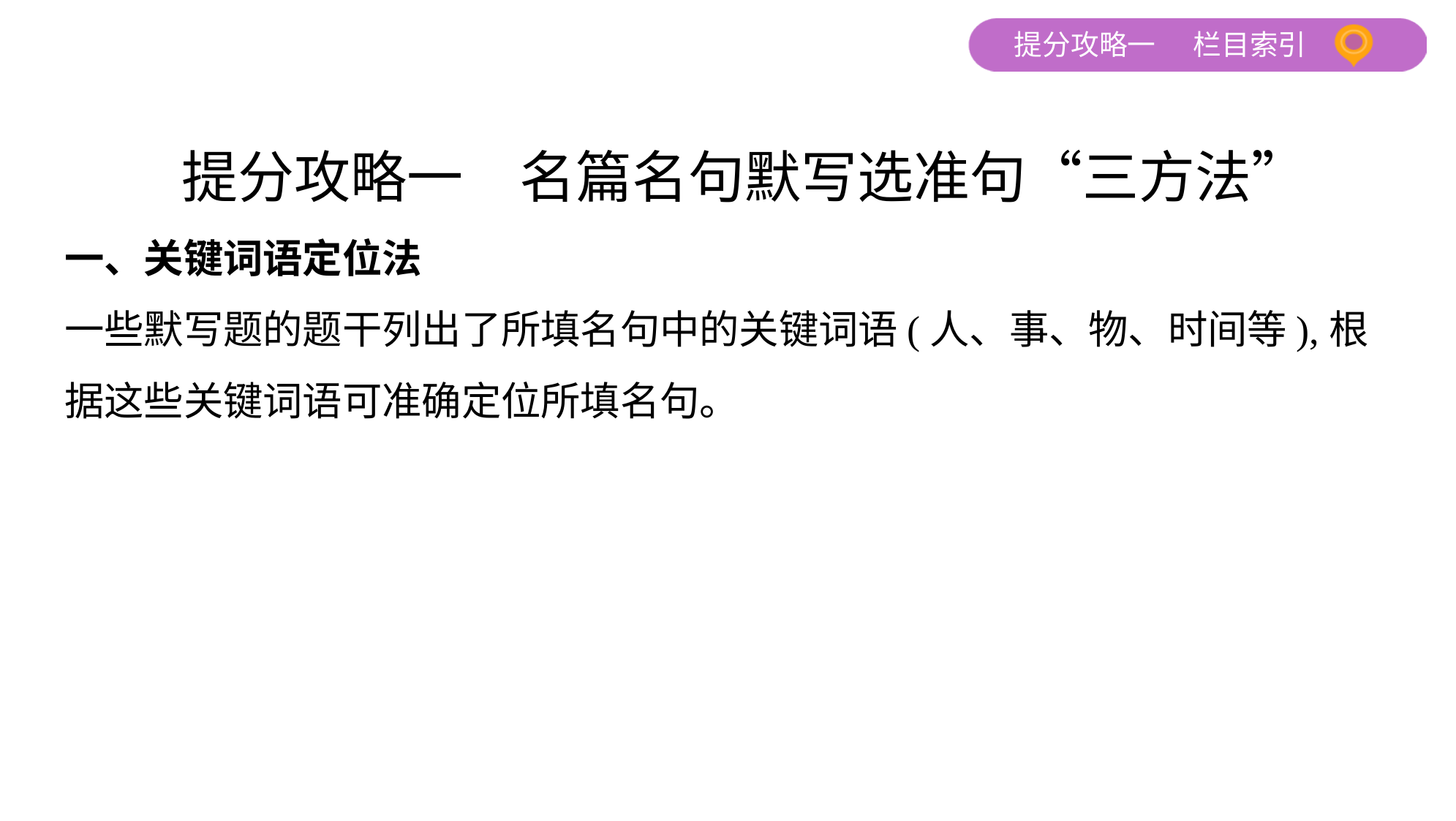

提分攻略一　名篇名句默写选准句“三方法”
一、关键词语定位法
一些默写题的题干列出了所填名句中的关键词语(人、事、物、时间等),根
据这些关键词语可准确定位所填名句。